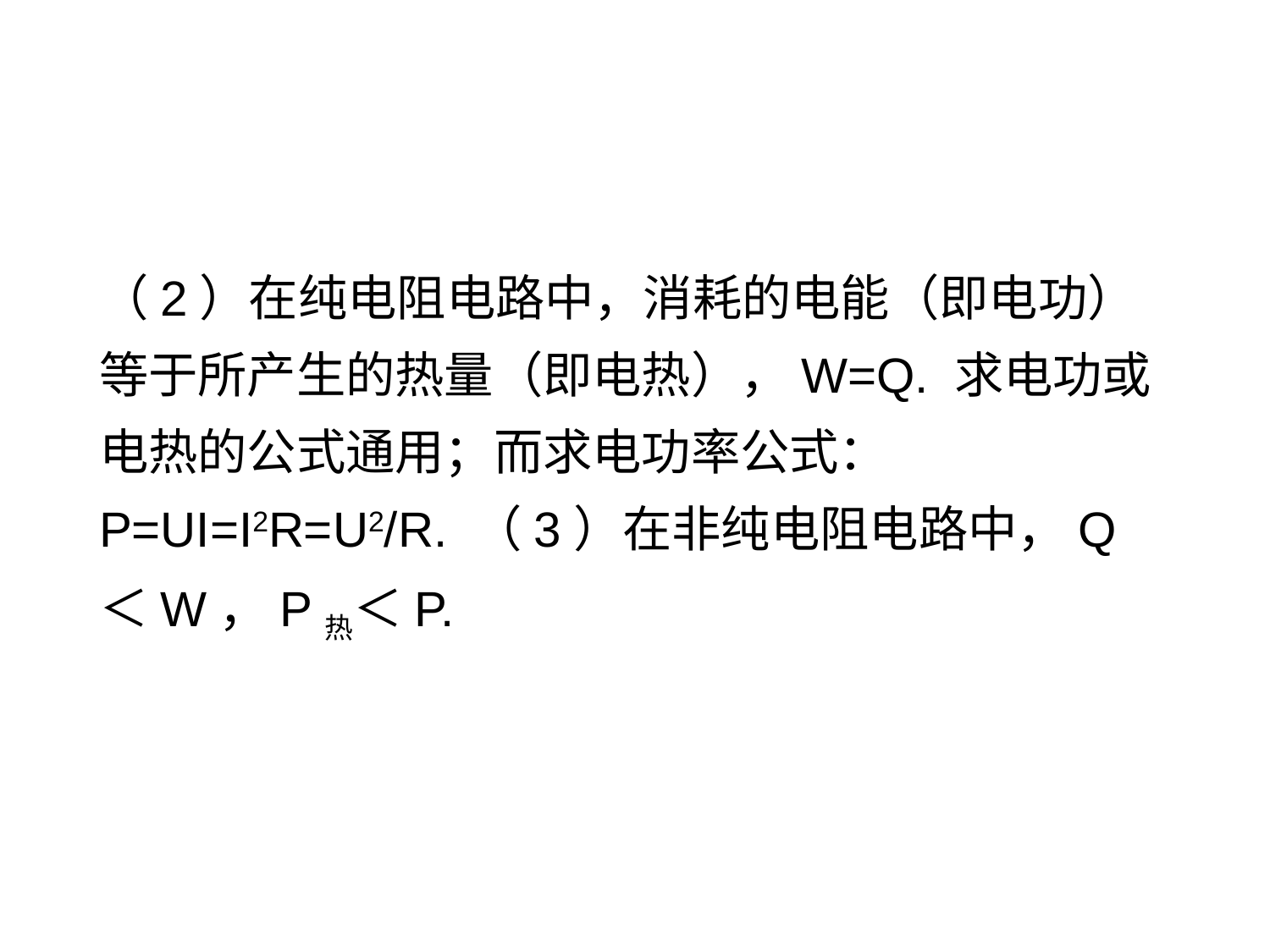

（2）在纯电阻电路中，消耗的电能（即电功）等于所产生的热量（即电热），W=Q. 求电功或电热的公式通用；而求电功率公式：P=UI=I2R=U2/R. （3）在非纯电阻电路中，Q＜W，P热＜P.